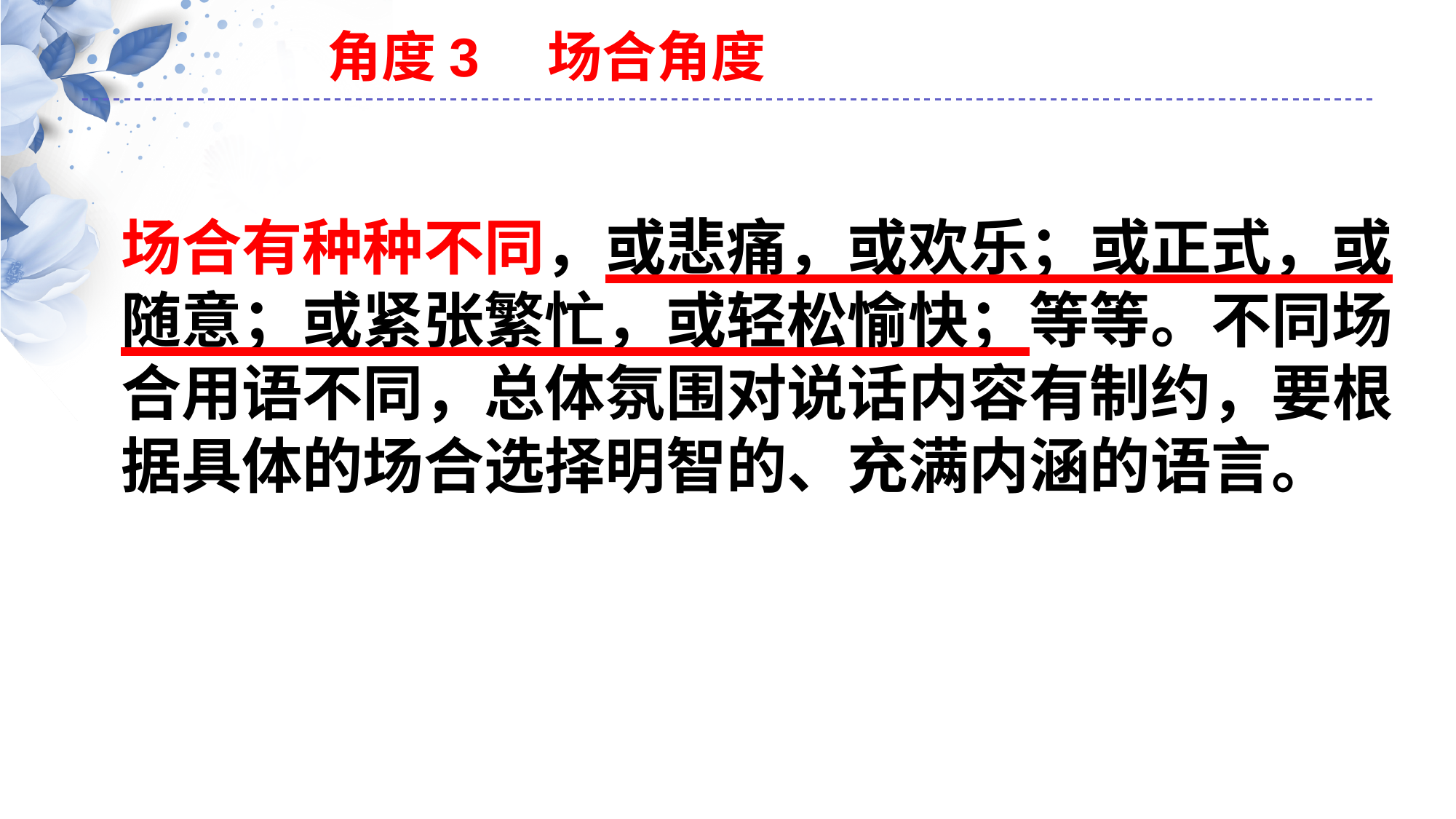

角度3　场合角度
场合有种种不同，或悲痛，或欢乐；或正式，或随意；或紧张繁忙，或轻松愉快；等等。不同场合用语不同，总体氛围对说话内容有制约，要根据具体的场合选择明智的、充满内涵的语言。